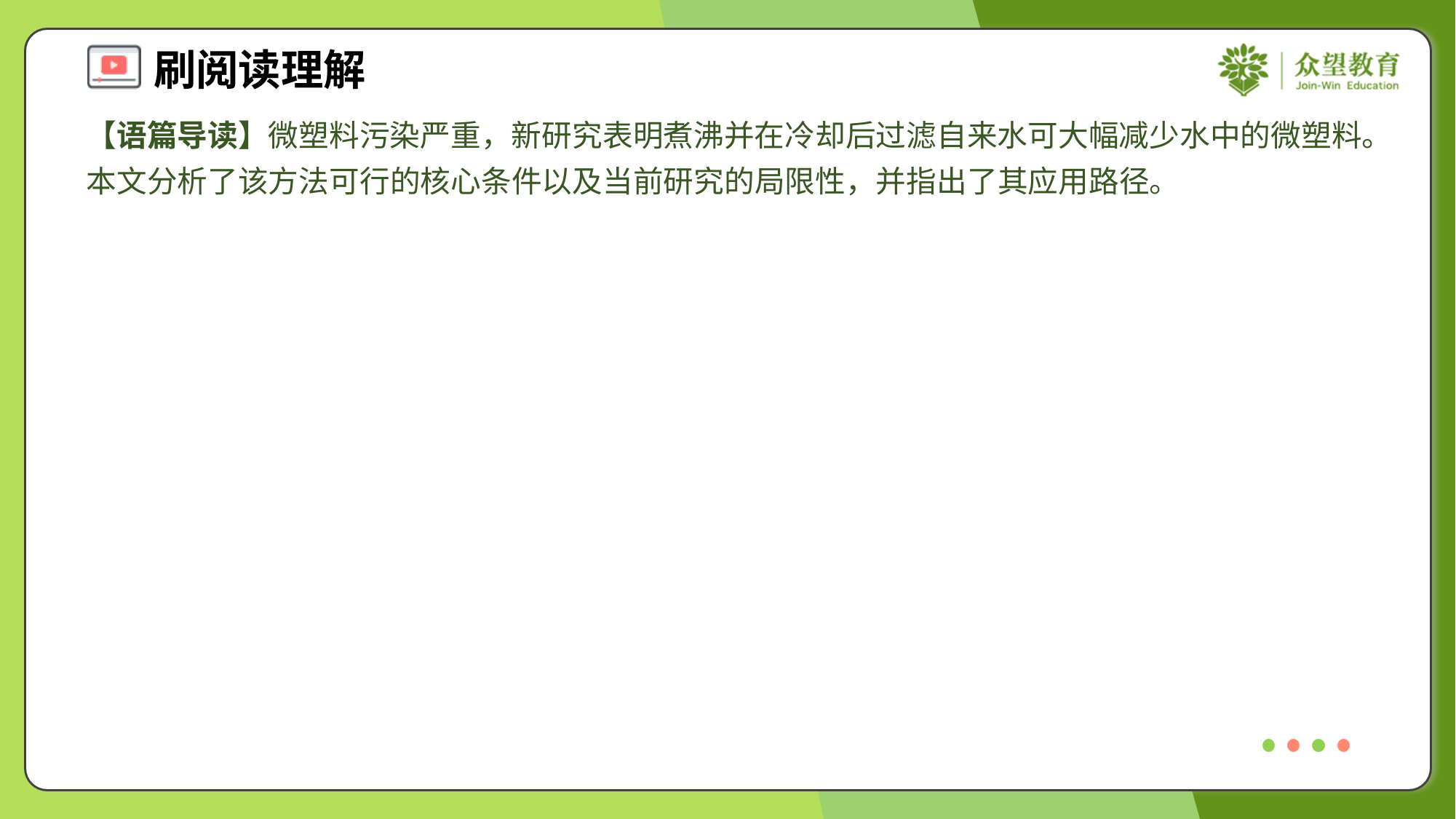

【语篇导读】微塑料污染严重，新研究表明煮沸并在冷却后过滤自来水可大幅减少水中的微塑料。本文分析了该方法可行的核心条件以及当前研究的局限性，并指出了其应用路径。